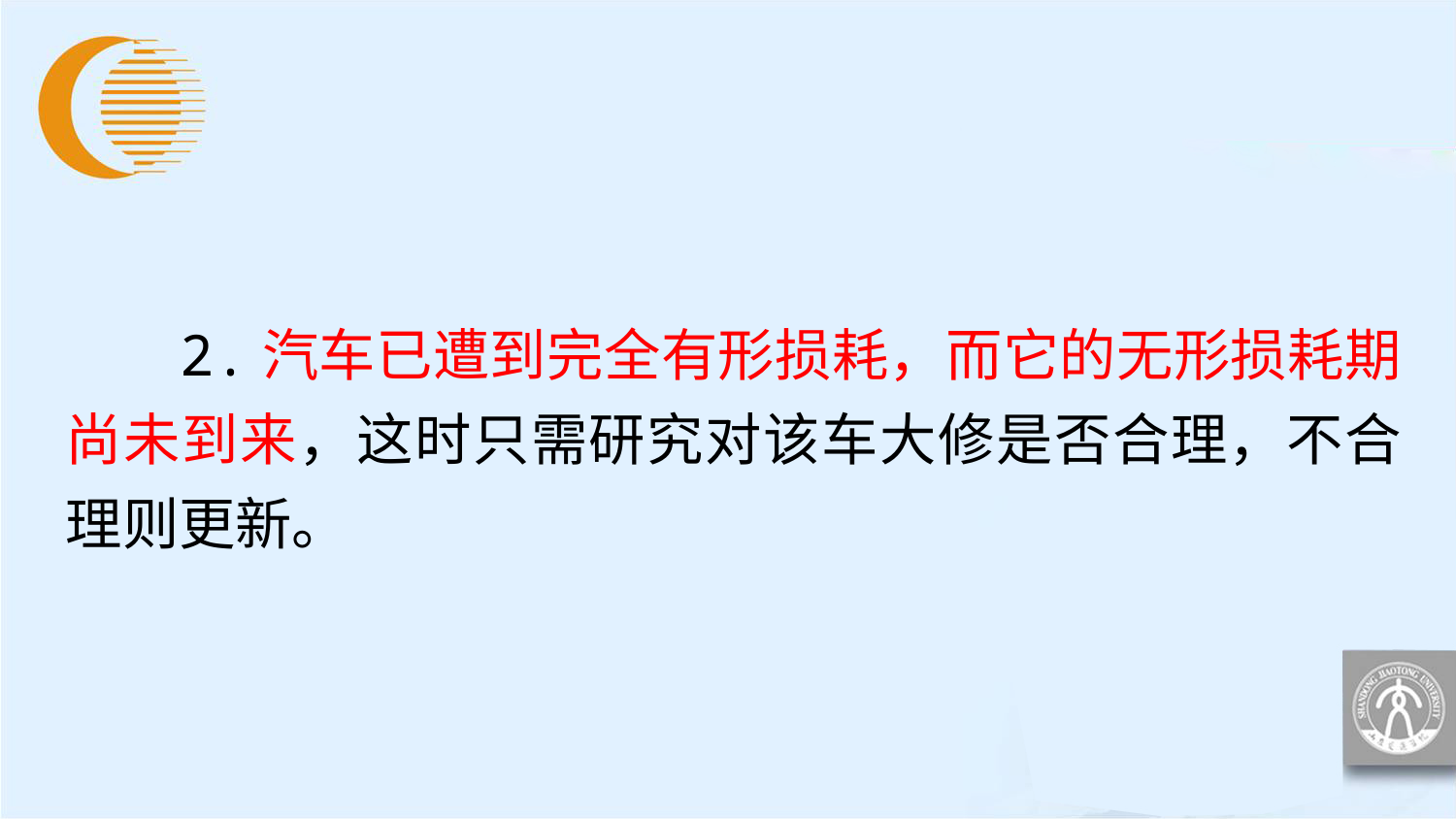

2.汽车已遭到完全有形损耗，而它的无形损耗期尚未到来，这时只需研究对该车大修是否合理，不合理则更新。